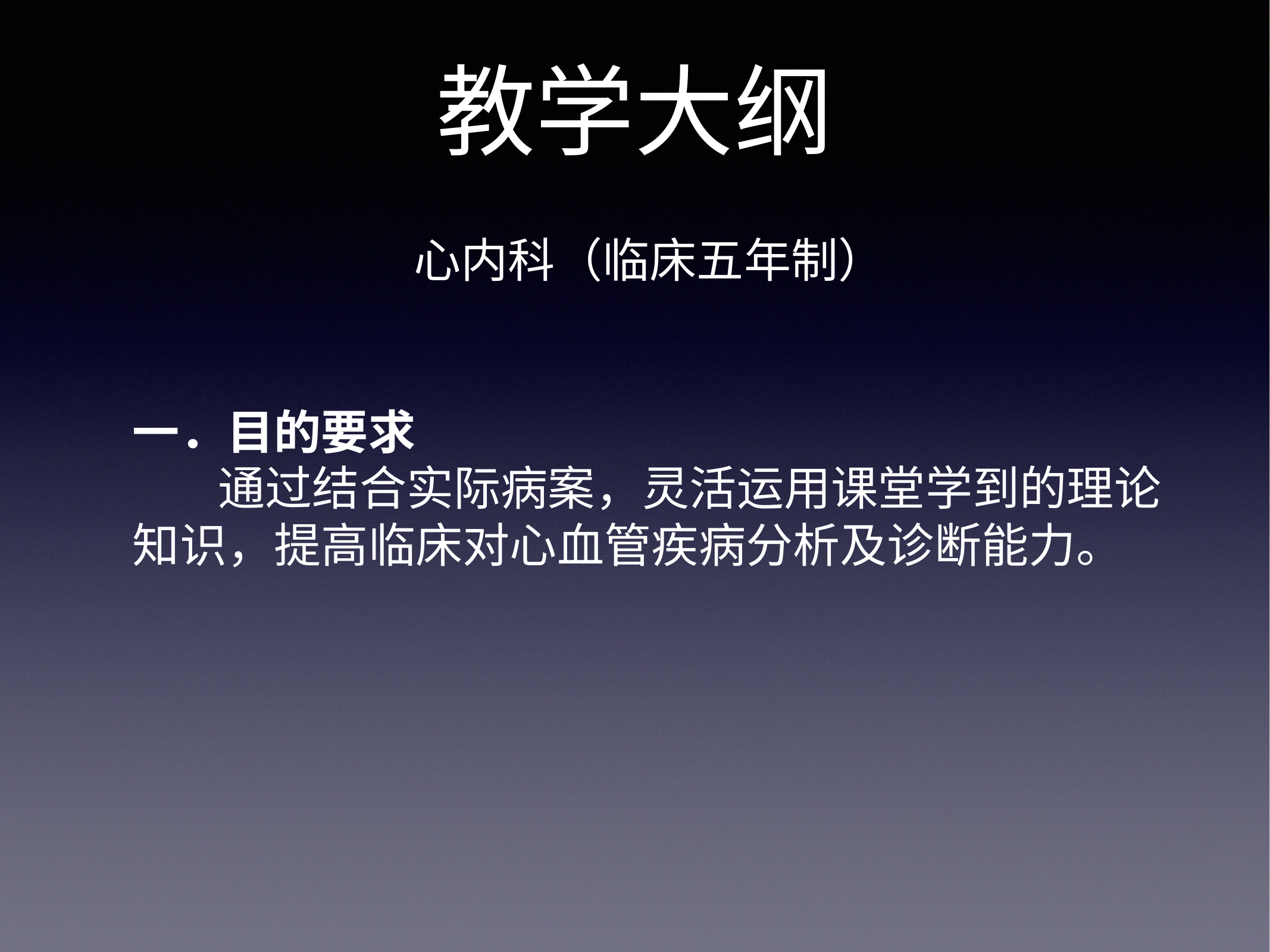

# 教学大纲
心内科（临床五年制）
一．目的要求
       通过结合实际病案，灵活运用课堂学到的理论知识，提高临床对心血管疾病分析及诊断能力。